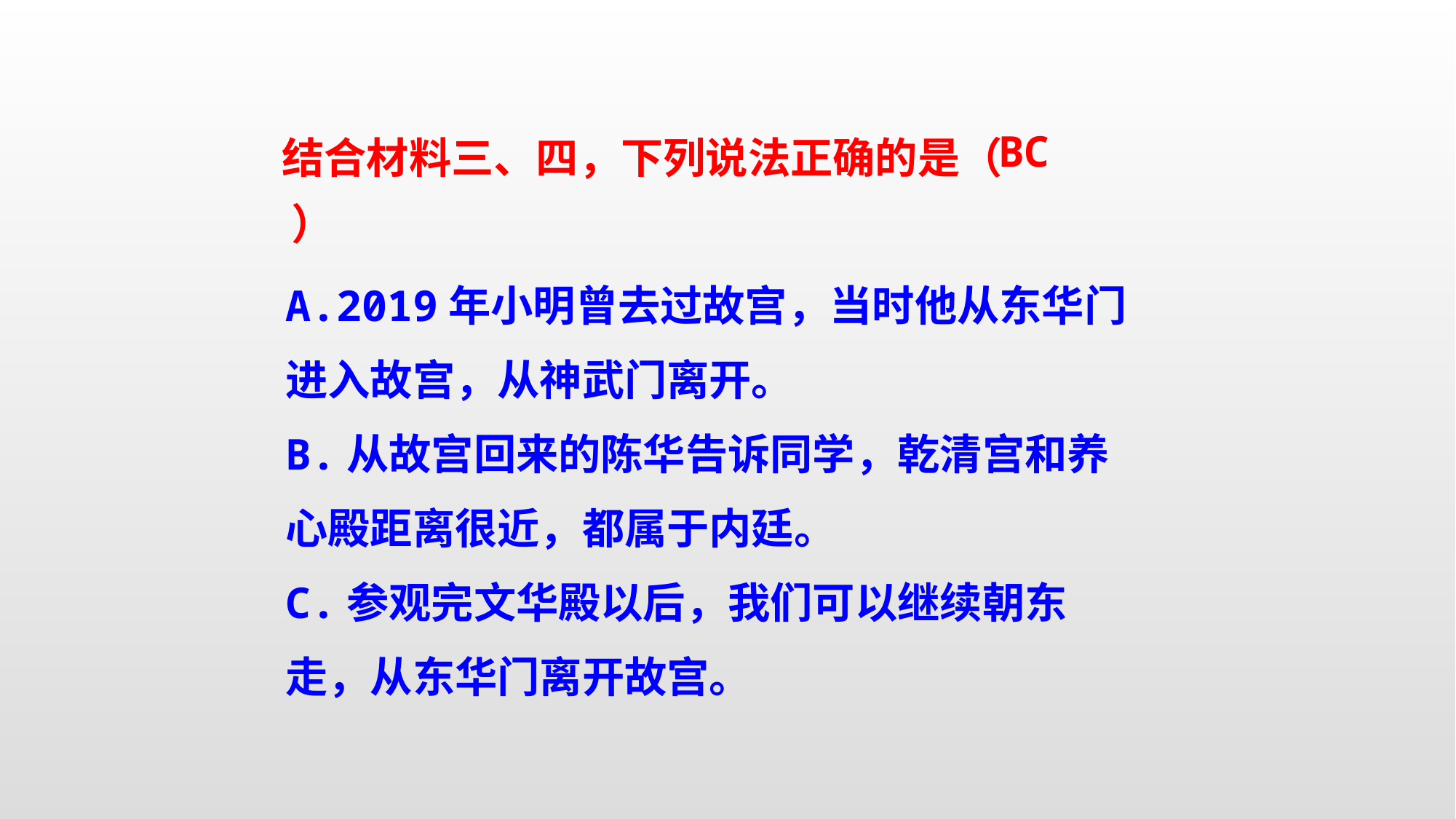

结合材料三、四，下列说法正确的是（　   ）
BC
A.2019年小明曾去过故宫，当时他从东华门进入故宫，从神武门离开。
B.从故宫回来的陈华告诉同学，乾清宫和养心殿距离很近，都属于内廷。
C.参观完文华殿以后，我们可以继续朝东走，从东华门离开故宫。